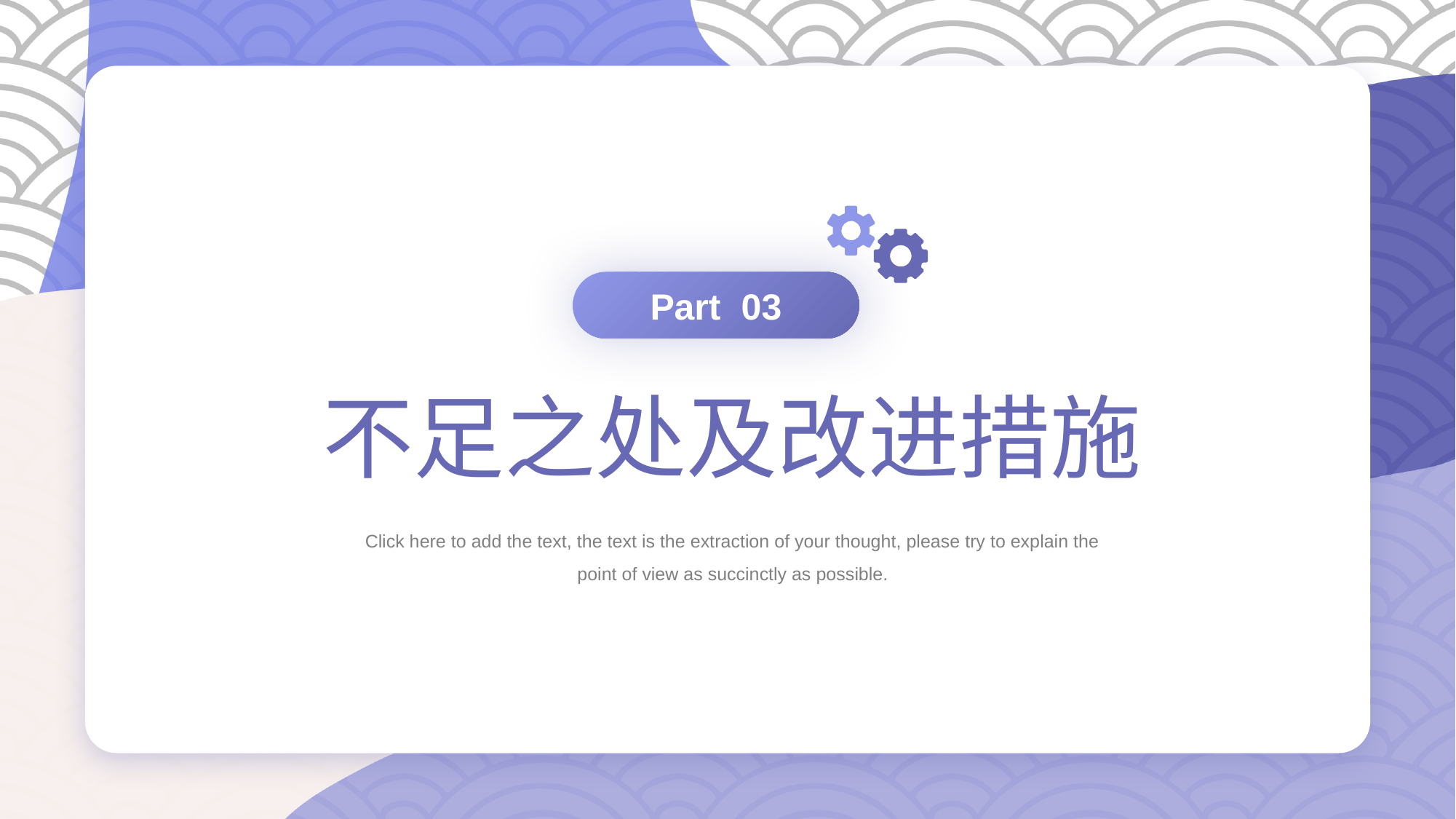

Part  03
不足之处及改进措施
Click here to add the text, the text is the extraction of your thought, please try to explain the point of view as succinctly as possible.